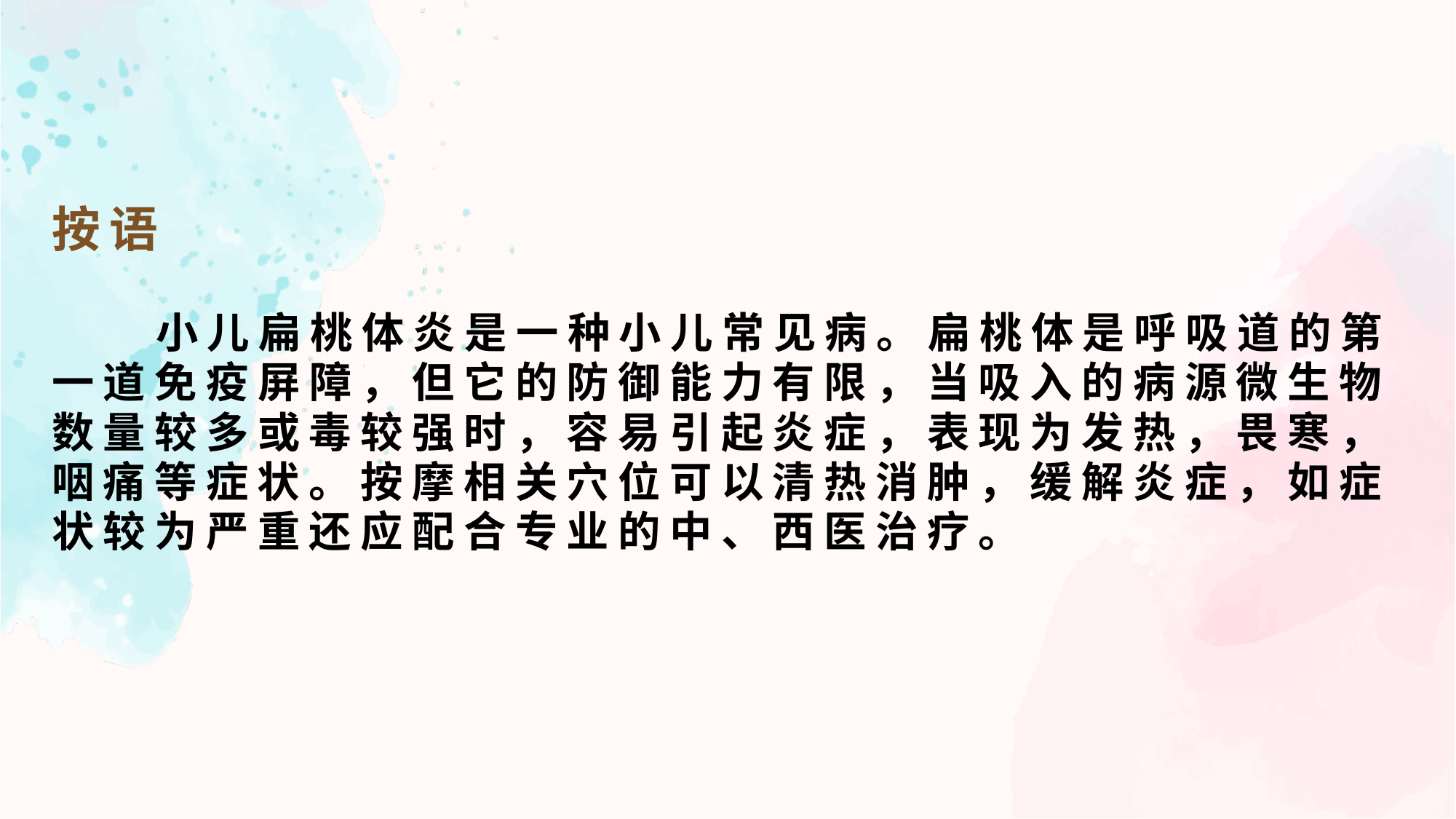

按语

     小儿扁桃体炎是一种小儿常见病。扁桃体是呼吸道的第一道免疫屏障，但它的防御能力有限，当吸入的病源微生物数量较多或毒较强时，容易引起炎症，表现为发热，畏寒，咽痛等症状。按摩相关穴位可以清热消肿，缓解炎症，如症状较为严重还应配合专业的中、西医治疗。